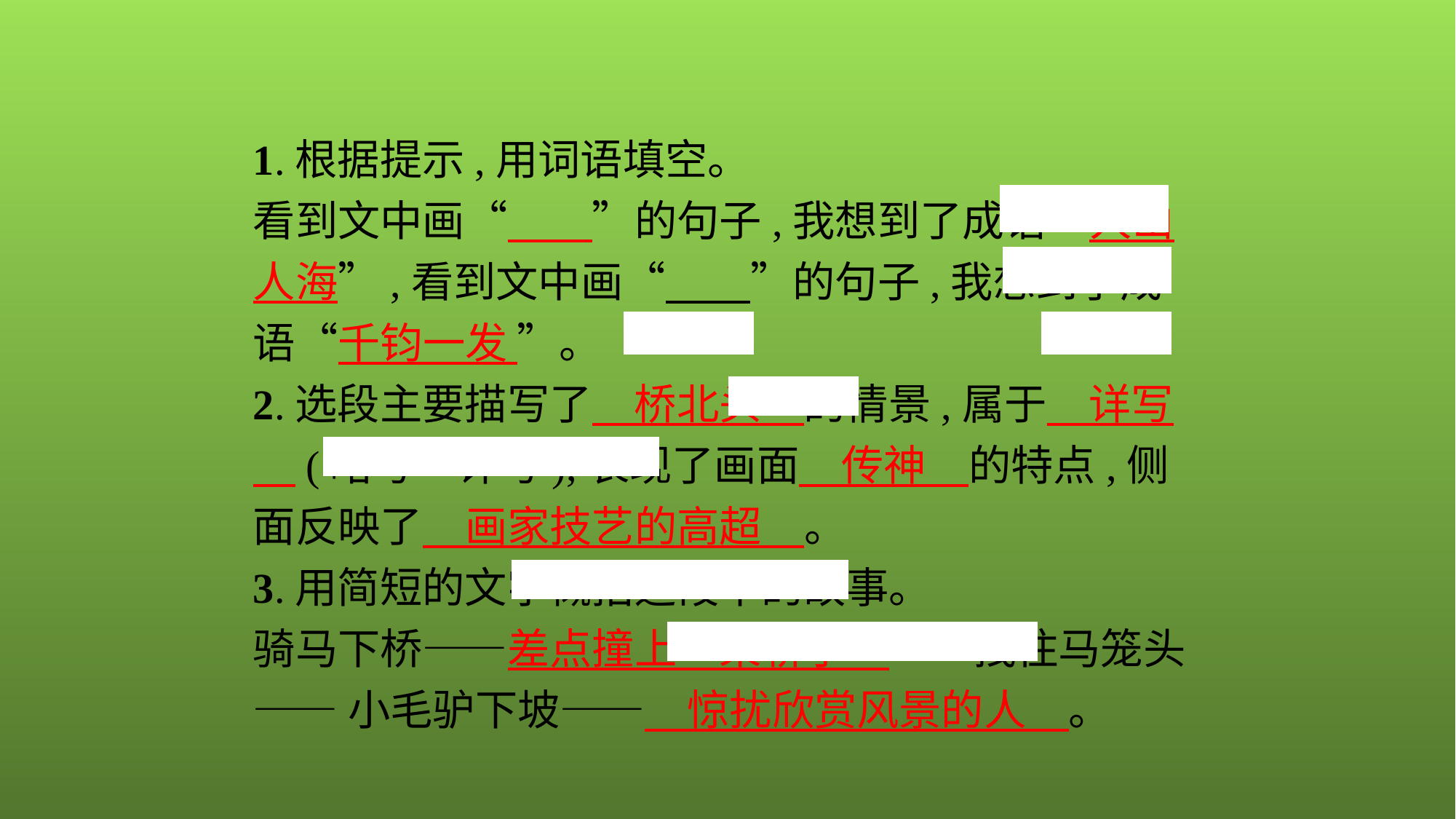

1.根据提示,用词语填空。
看到文中画“　　”的句子,我想到了成语“人山人海”,看到文中画“　　”的句子,我想到了成语“千钧一发 ”。
2.选段主要描写了　桥北头　的情景,属于　详写　(略写　详写),表现了画面　传神　的特点,侧面反映了　画家技艺的高超　。
3.用简短的文字概括选段中的故事。
骑马下桥——差点撞上一乘轿子　——拽住马笼头
——小毛驴下坡——　惊扰欣赏风景的人　。